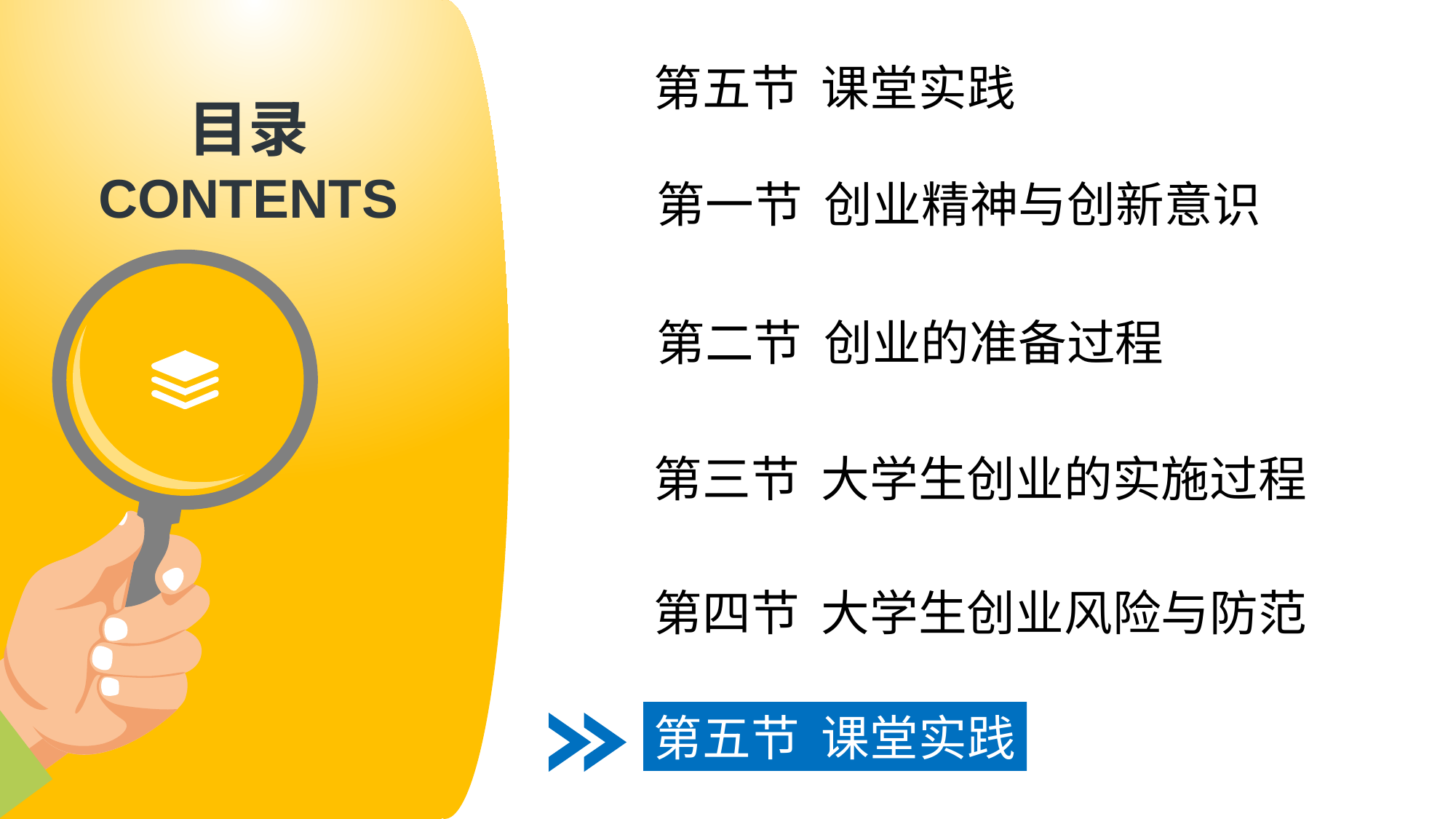

第五节  课堂实践
第一节  创业精神与创新意识
第二节  创业的准备过程
第三节  大学生创业的实施过程
第四节  大学生创业风险与防范
第五节  课堂实践